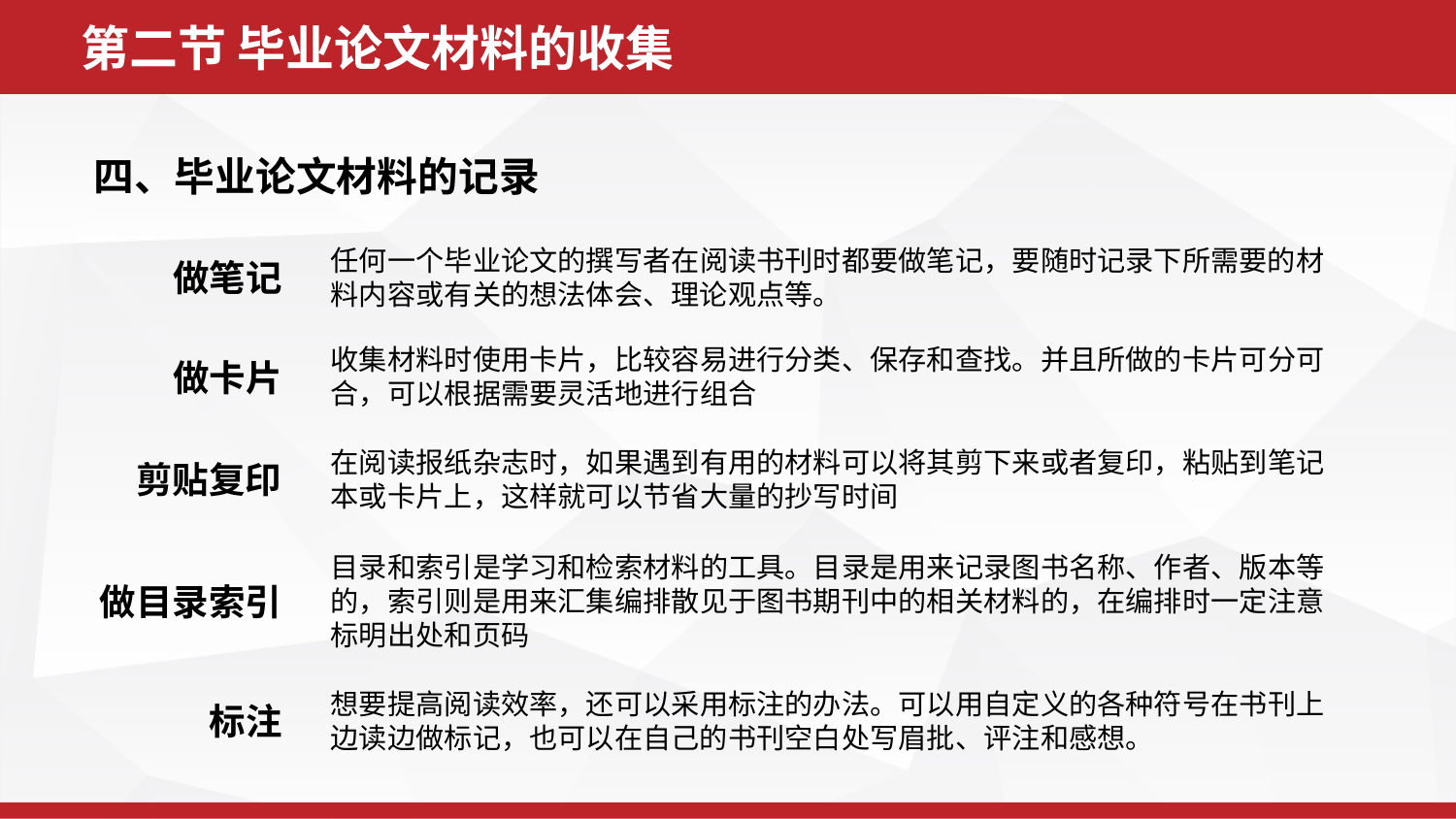

第二节 毕业论文材料的收集
四、毕业论文材料的记录
任何一个毕业论文的撰写者在阅读书刊时都要做笔记，要随时记录下所需要的材料内容或有关的想法体会、理论观点等。
做笔记
收集材料时使用卡片，比较容易进行分类、保存和查找。并且所做的卡片可分可合，可以根据需要灵活地进行组合
做卡片
在阅读报纸杂志时，如果遇到有用的材料可以将其剪下来或者复印，粘贴到笔记本或卡片上，这样就可以节省大量的抄写时间
剪贴复印
目录和索引是学习和检索材料的工具。目录是用来记录图书名称、作者、版本等的，索引则是用来汇集编排散见于图书期刊中的相关材料的，在编排时一定注意标明出处和页码
做目录索引
想要提高阅读效率，还可以采用标注的办法。可以用自定义的各种符号在书刊上边读边做标记，也可以在自己的书刊空白处写眉批、评注和感想。
标注